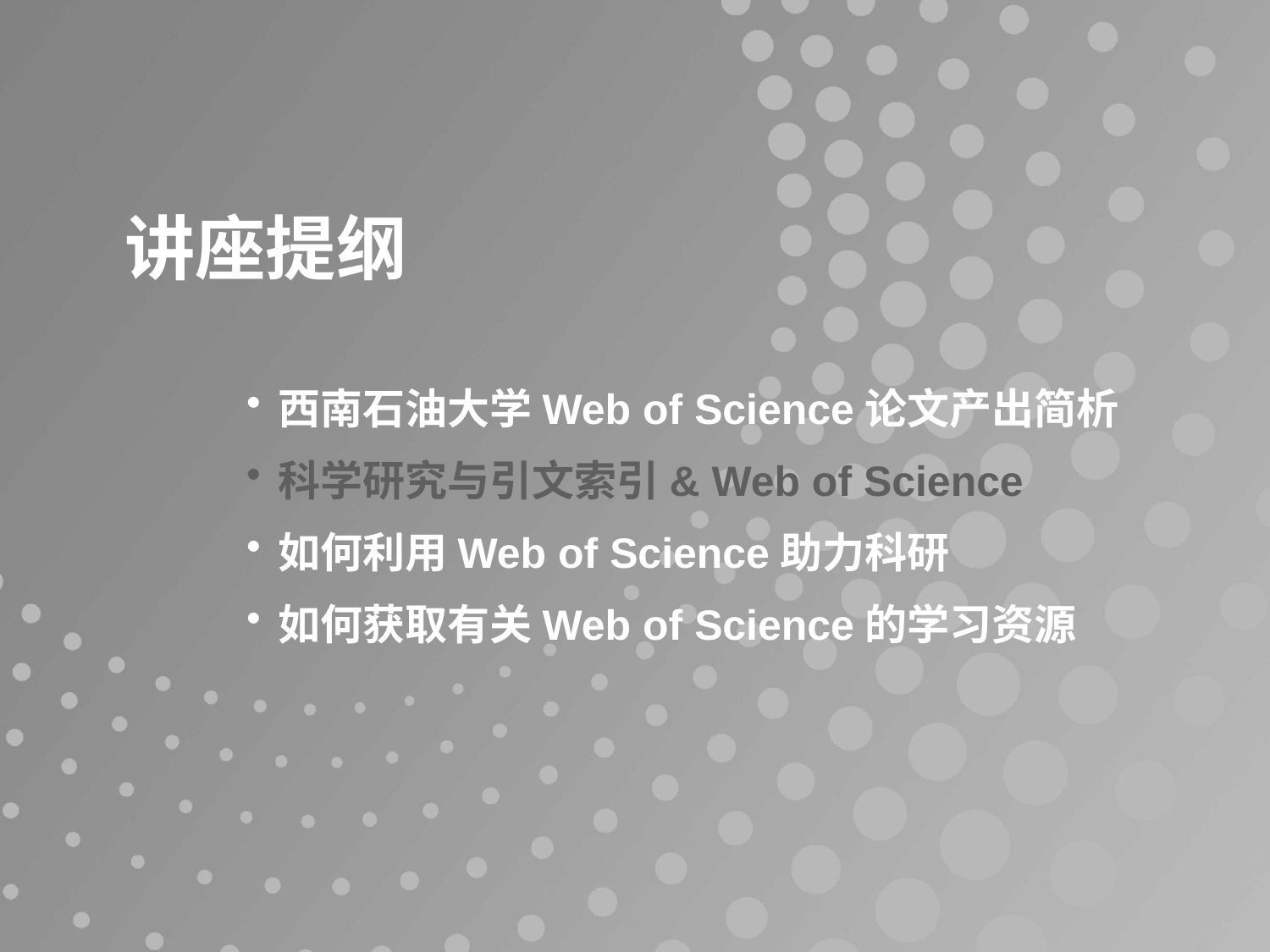

# 讲座提纲

西南石油大学Web of Science论文产出简析
科学研究与引文索引& Web of Science
如何利用Web of Science助力科研
如何获取有关Web of Science的学习资源